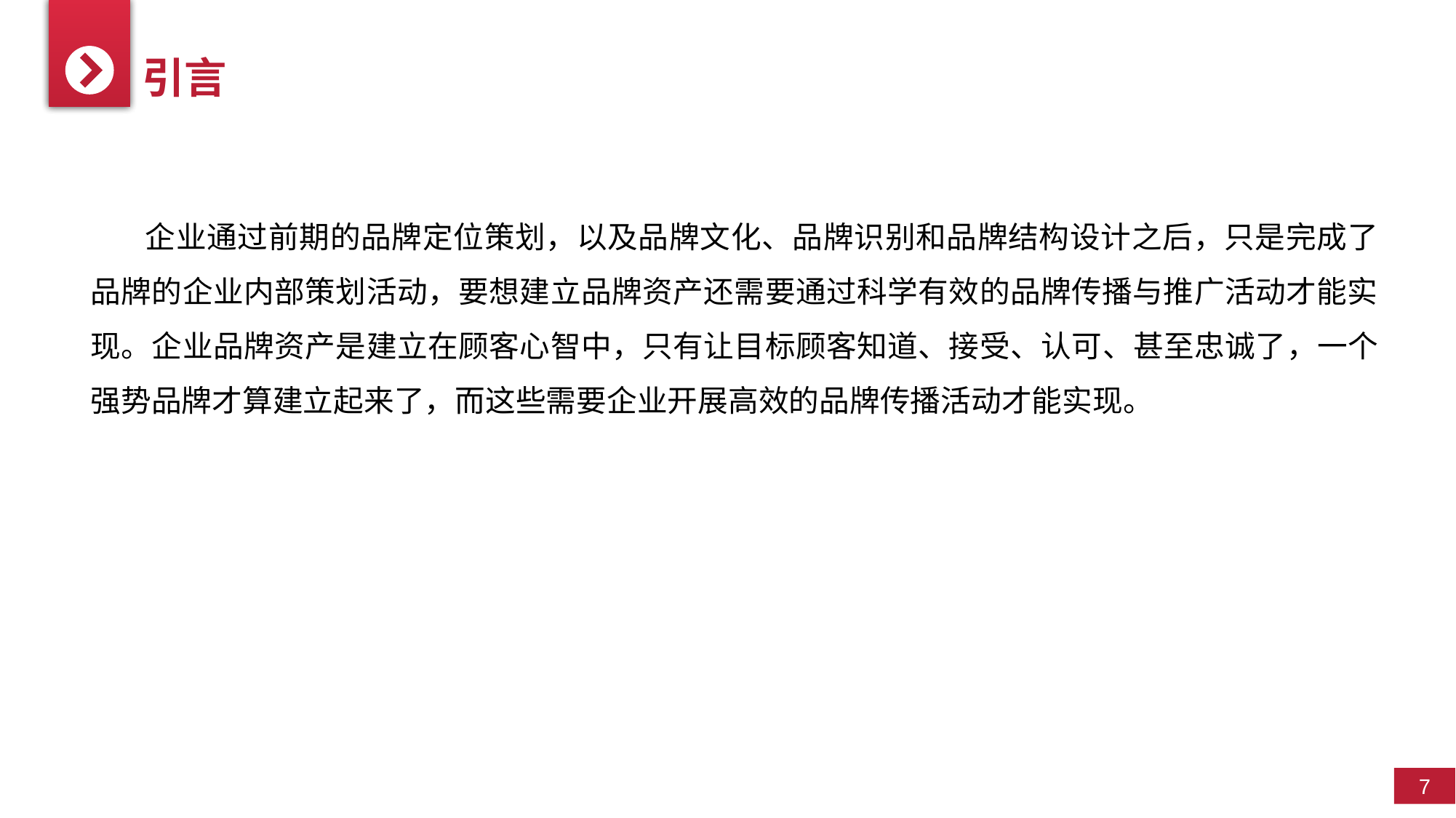

引言

企业通过前期的品牌定位策划，以及品牌文化、品牌识别和品牌结构设计之后，只是完成了品牌的企业内部策划活动，要想建立品牌资产还需要通过科学有效的品牌传播与推广活动才能实现。企业品牌资产是建立在顾客心智中，只有让目标顾客知道、接受、认可、甚至忠诚了，一个强势品牌才算建立起来了，而这些需要企业开展高效的品牌传播活动才能实现。